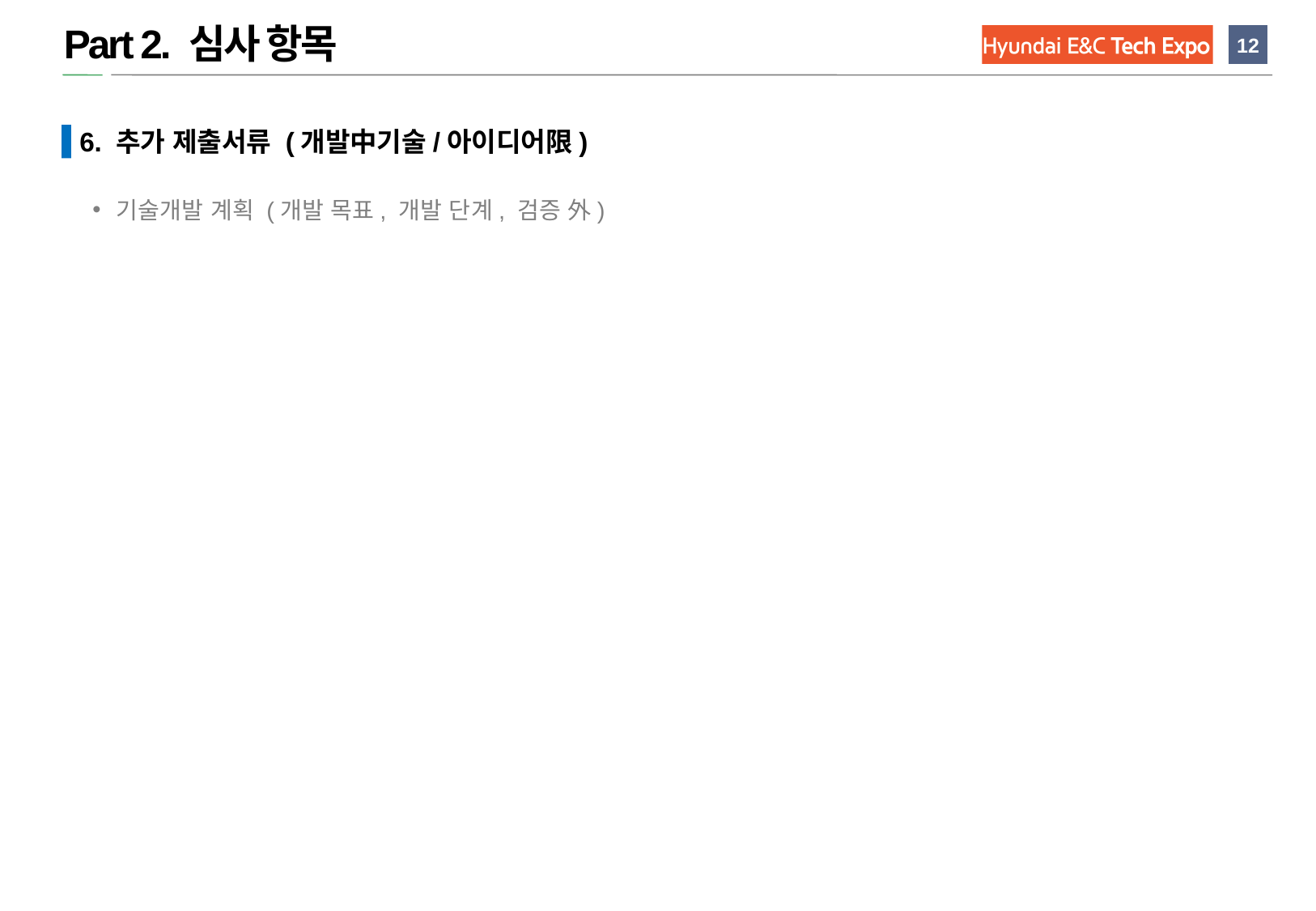

Part 2. 심사 항목
   6. 추가 제출서류 (개발中기술/아이디어限)

기술개발 계획 (개발 목표, 개발 단계, 검증 外)